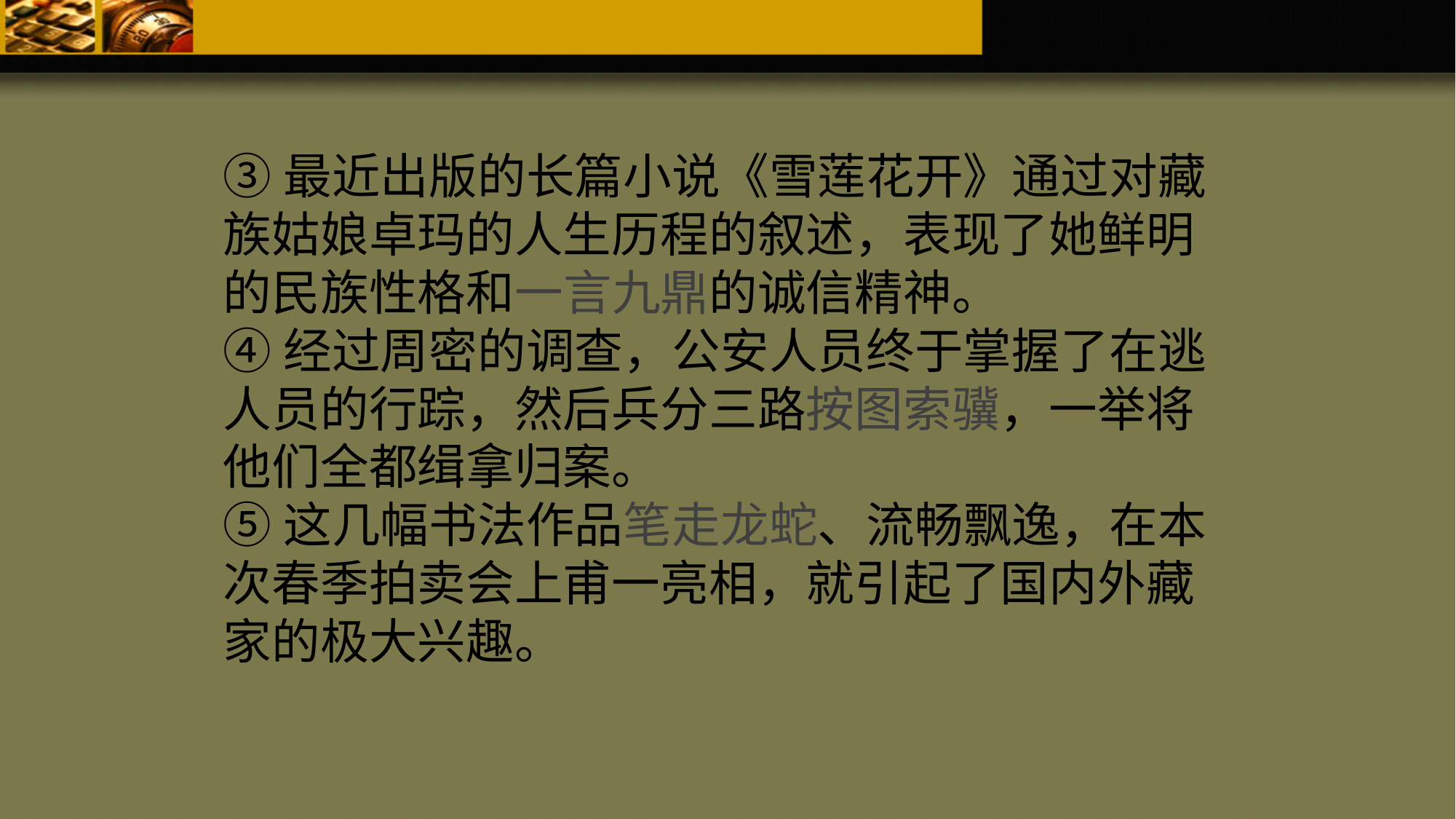

③最近出版的长篇小说《雪莲花开》通过对藏族姑娘卓玛的人生历程的叙述，表现了她鲜明的民族性格和一言九鼎的诚信精神。
④经过周密的调查，公安人员终于掌握了在逃人员的行踪，然后兵分三路按图索骥，一举将他们全都缉拿归案。
⑤这几幅书法作品笔走龙蛇、流畅飘逸，在本次春季拍卖会上甫一亮相，就引起了国内外藏家的极大兴趣。